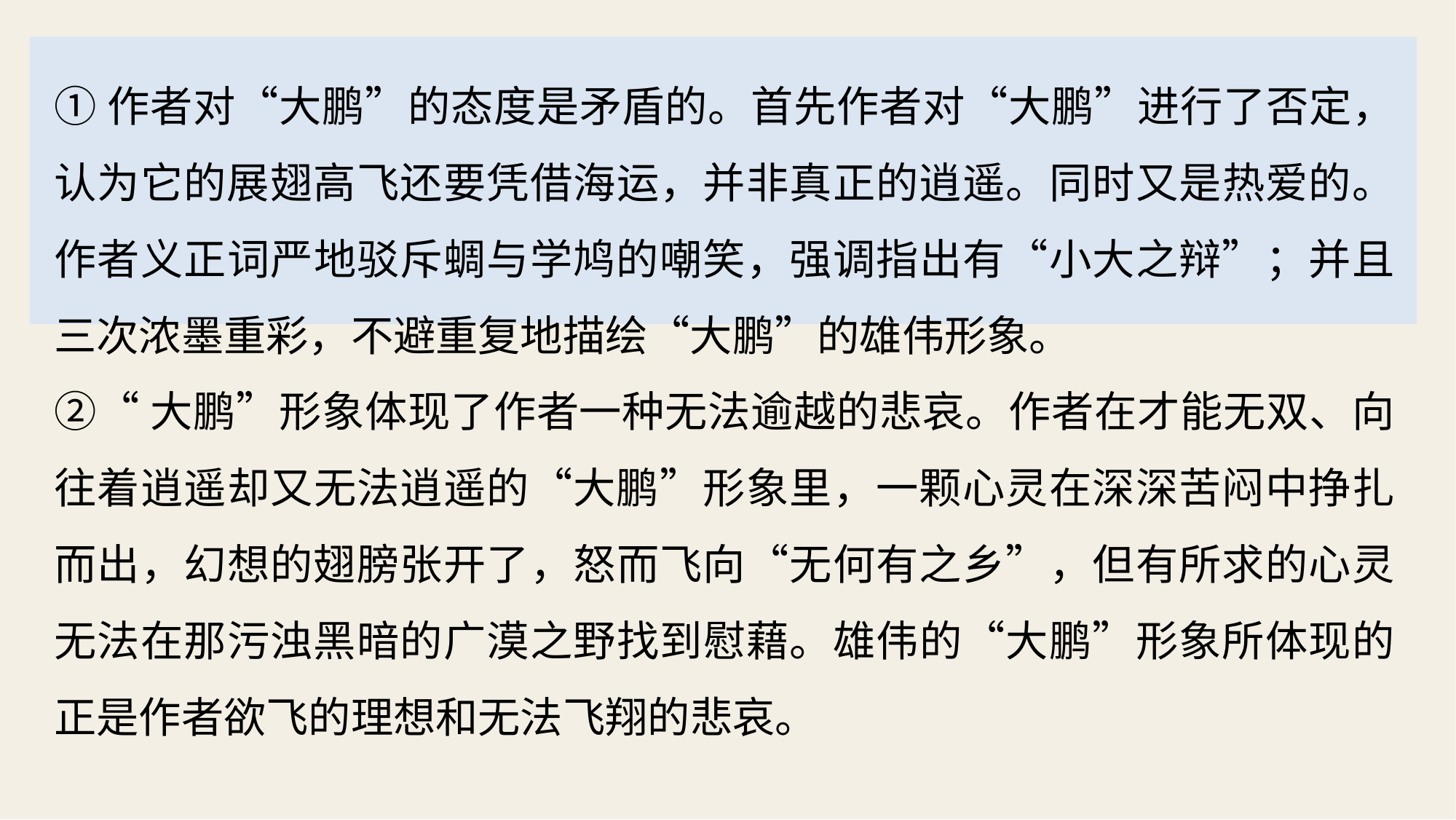

①作者对“大鹏”的态度是矛盾的。首先作者对“大鹏”进行了否定，认为它的展翅高飞还要凭借海运，并非真正的逍遥。同时又是热爱的。作者义正词严地驳斥蜩与学鸠的嘲笑，强调指出有“小大之辩”；并且三次浓墨重彩，不避重复地描绘“大鹏”的雄伟形象。
②“大鹏”形象体现了作者一种无法逾越的悲哀。作者在才能无双、向往着逍遥却又无法逍遥的“大鹏”形象里，一颗心灵在深深苦闷中挣扎而出，幻想的翅膀张开了，怒而飞向“无何有之乡”，但有所求的心灵无法在那污浊黑暗的广漠之野找到慰藉。雄伟的“大鹏”形象所体现的正是作者欲飞的理想和无法飞翔的悲哀。